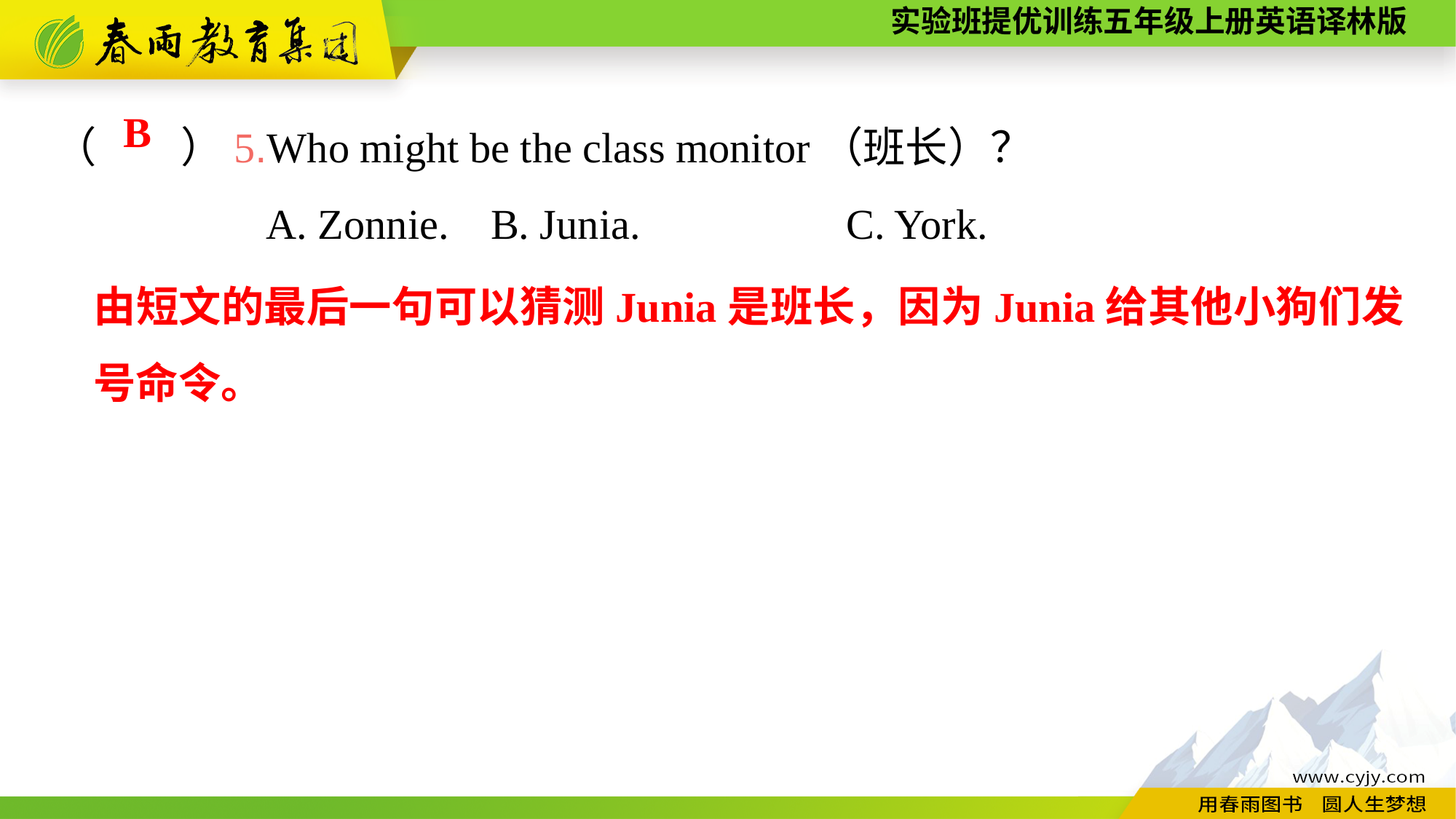

（　　）5.Who might be the class monitor（班长）？
A. Zonnie.	B. Junia.	             C. York.
B
由短文的最后一句可以猜测Junia是班长，因为Junia给其他小狗们发号命令。